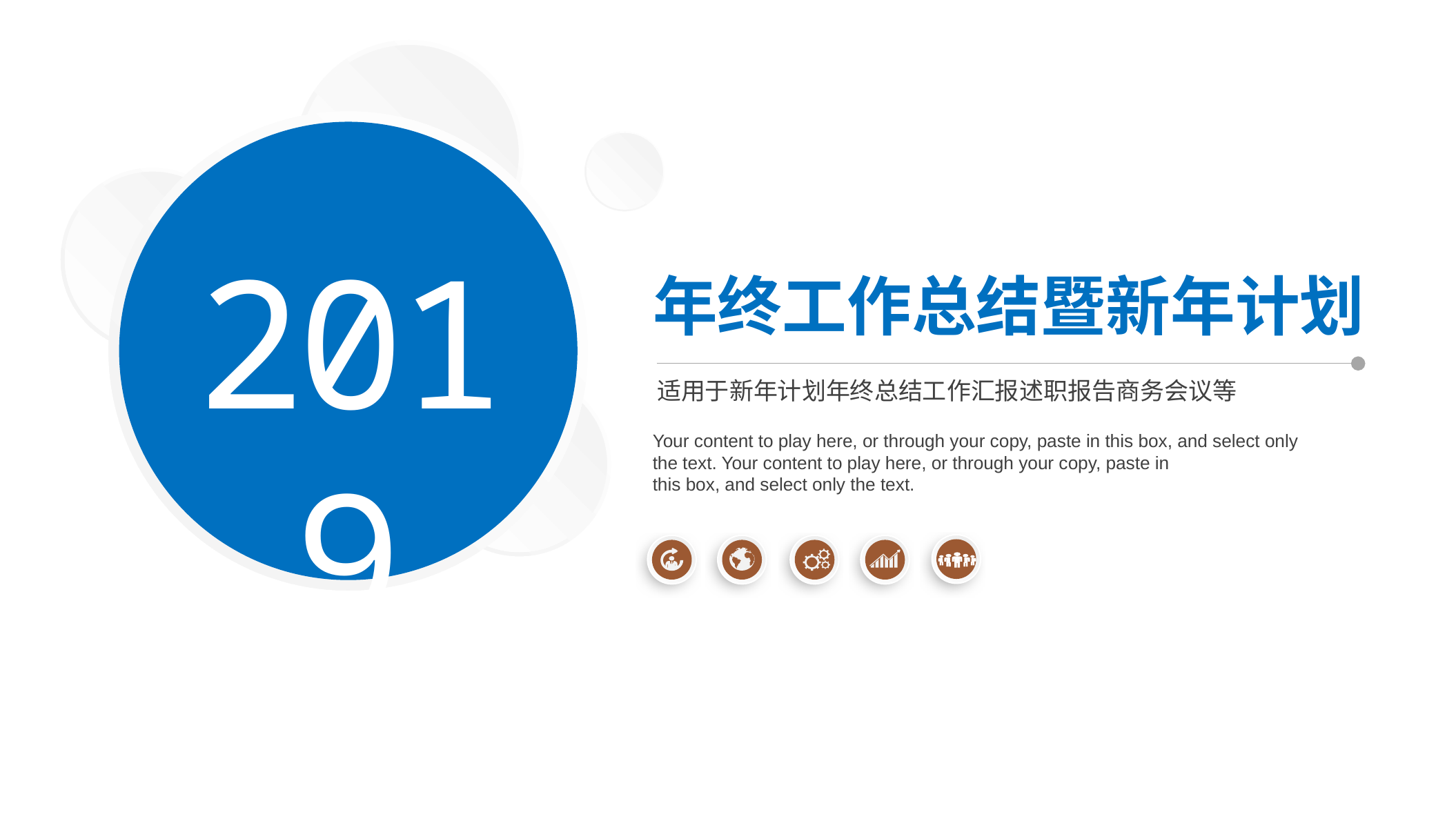

PPT模板下载：www.1ppt.com/moban/     行业PPT模板：www.1ppt.com/hangye/
节日PPT模板：www.1ppt.com/jieri/           PPT素材下载：www.1ppt.com/sucai/
PPT背景图片：www.1ppt.com/beijing/      PPT图表下载：www.1ppt.com/tubiao/
优秀PPT下载：www.1ppt.com/xiazai/        PPT教程： www.1ppt.com/powerpoint/
Word教程： www.1ppt.com/word/              Excel教程：www.1ppt.com/excel/
资料下载：www.1ppt.com/ziliao/                PPT课件下载：www.1ppt.com/kejian/
范文下载：www.1ppt.com/fanwen/             试卷下载：www.1ppt.com/shiti/
教案下载：www.1ppt.com/jiaoan/        PPT论坛：www.1ppt.cn

2019
年终工作总结暨新年计划
适用于新年计划年终总结工作汇报述职报告商务会议等

Your content to play here, or through your copy, paste in this box, and select only
the text. Your content to play here, or through your copy, paste in
this box, and select only the text.